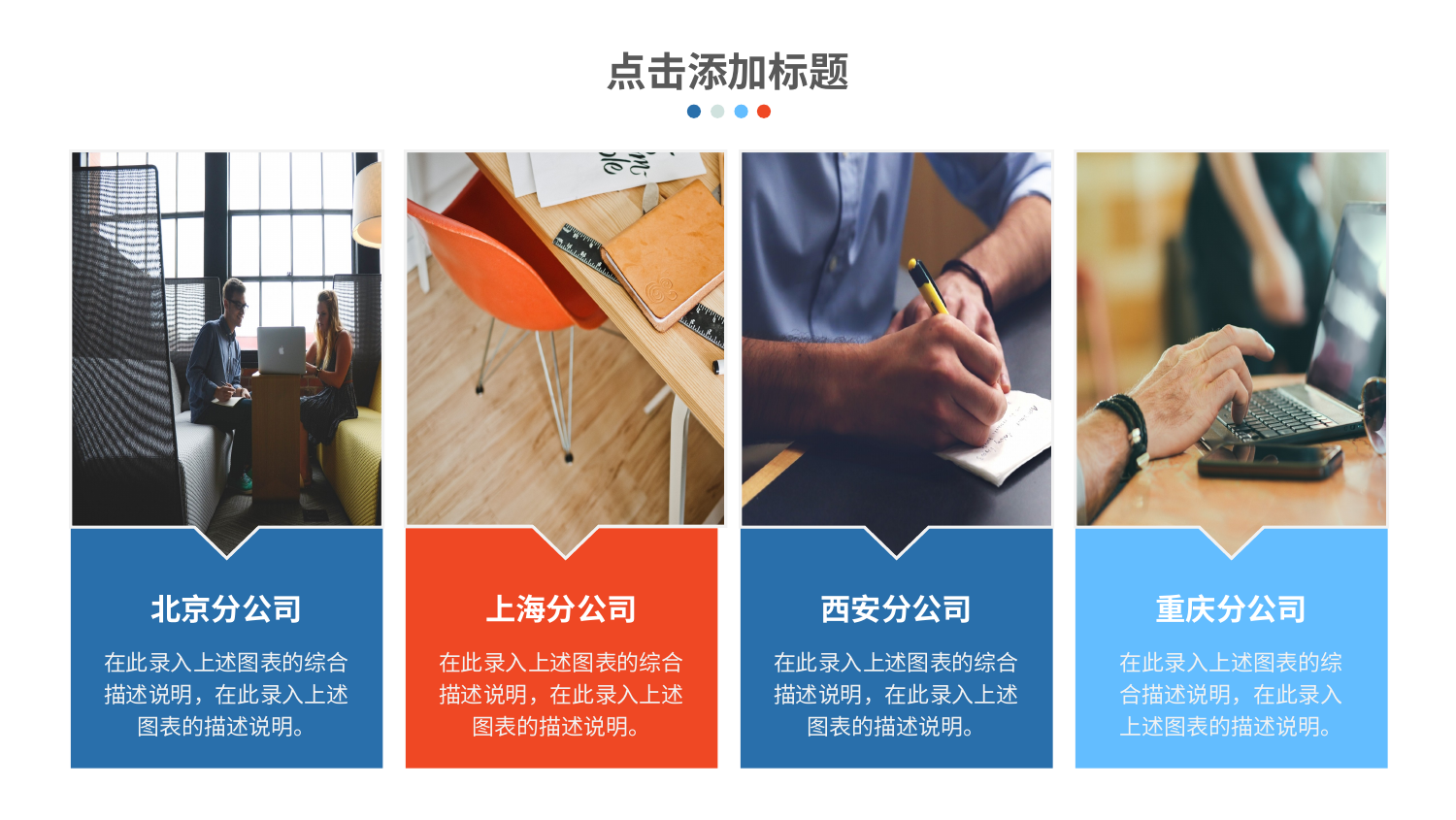

点击添加标题

北京分公司
上海分公司
西安分公司
重庆分公司
在此录入上述图表的综合描述说明，在此录入上述图表的描述说明。
在此录入上述图表的综合描述说明，在此录入上述图表的描述说明。
在此录入上述图表的综合描述说明，在此录入上述图表的描述说明。
在此录入上述图表的综合描述说明，在此录入上述图表的描述说明。